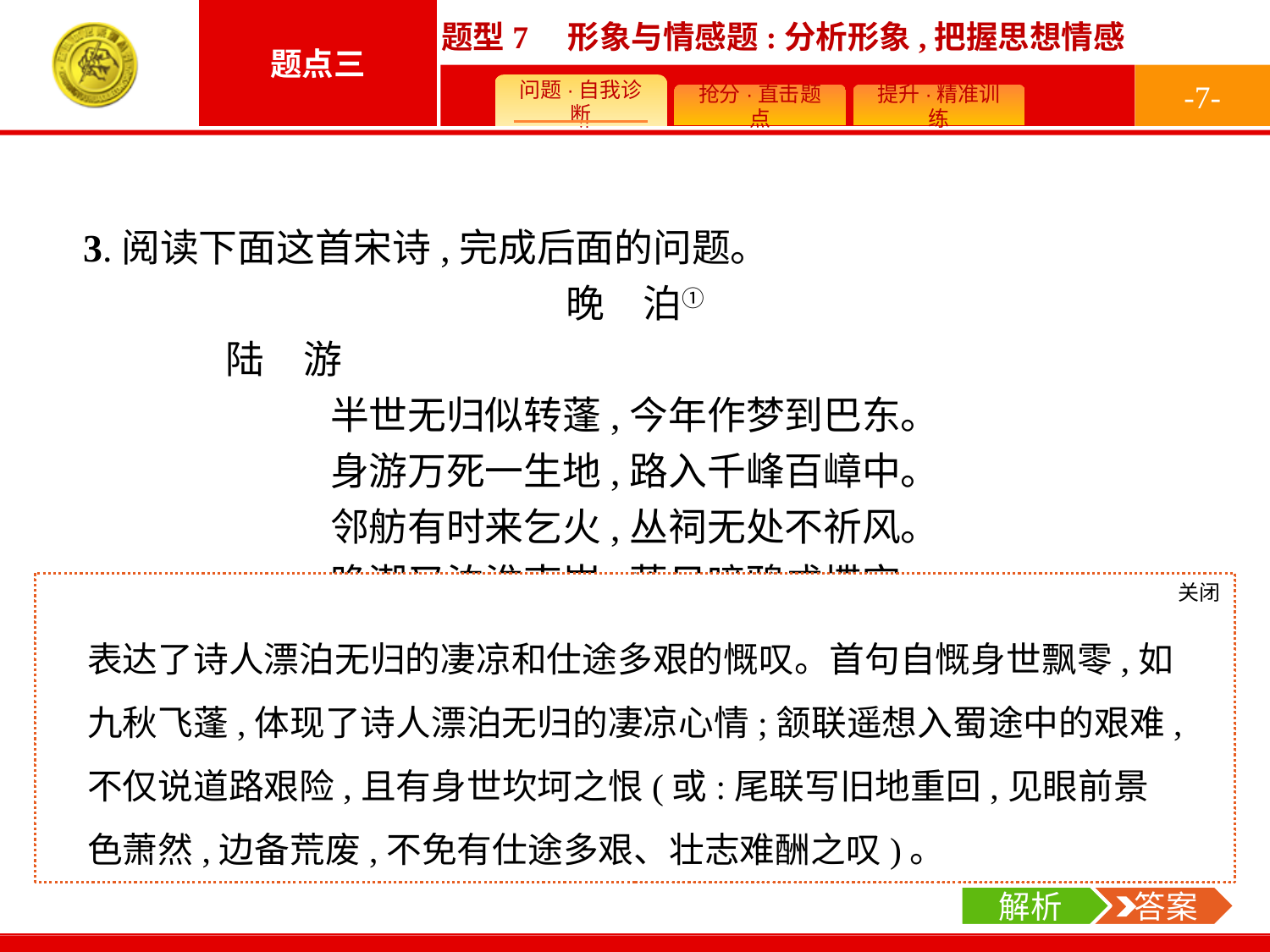

-7-
3.阅读下面这首宋诗,完成后面的问题。
晚　泊①
	陆　游
半世无归似转蓬,今年作梦到巴东。
身游万死一生地,路入千峰百嶂中。
邻舫有时来乞火,丛祠无处不祈风。
晚潮又泊淮南岸,落日啼鸦戍堞空。
注①陆游因“力说张浚用兵”的罪名被罢黜,闲居四年后被任命为夔州通判,此诗即作于赴任西行途中。
本诗表达了作者丰富的思想感情,请结合诗句简要分析。

关闭
解析
  答案

表达了诗人漂泊无归的凄凉和仕途多艰的慨叹。首句自慨身世飘零,如九秋飞蓬,体现了诗人漂泊无归的凄凉心情;颔联遥想入蜀途中的艰难,不仅说道路艰险,且有身世坎坷之恨(或:尾联写旧地重回,见眼前景色萧然,边备荒废,不免有仕途多艰、壮志难酬之叹)。

关闭
解析

解答此题,首先要结合具体诗句找出诗歌包含的情感,然后再加以分析。从诗歌的首联来看,“半世”“似转蓬”是漂泊沦落之感,颔联“万死一生地”“千峰百嶂中”是仕途艰难,人生坎坷。结合诗歌的尾联也可看出凄凉之意。据此分析即可。
解析
  答案